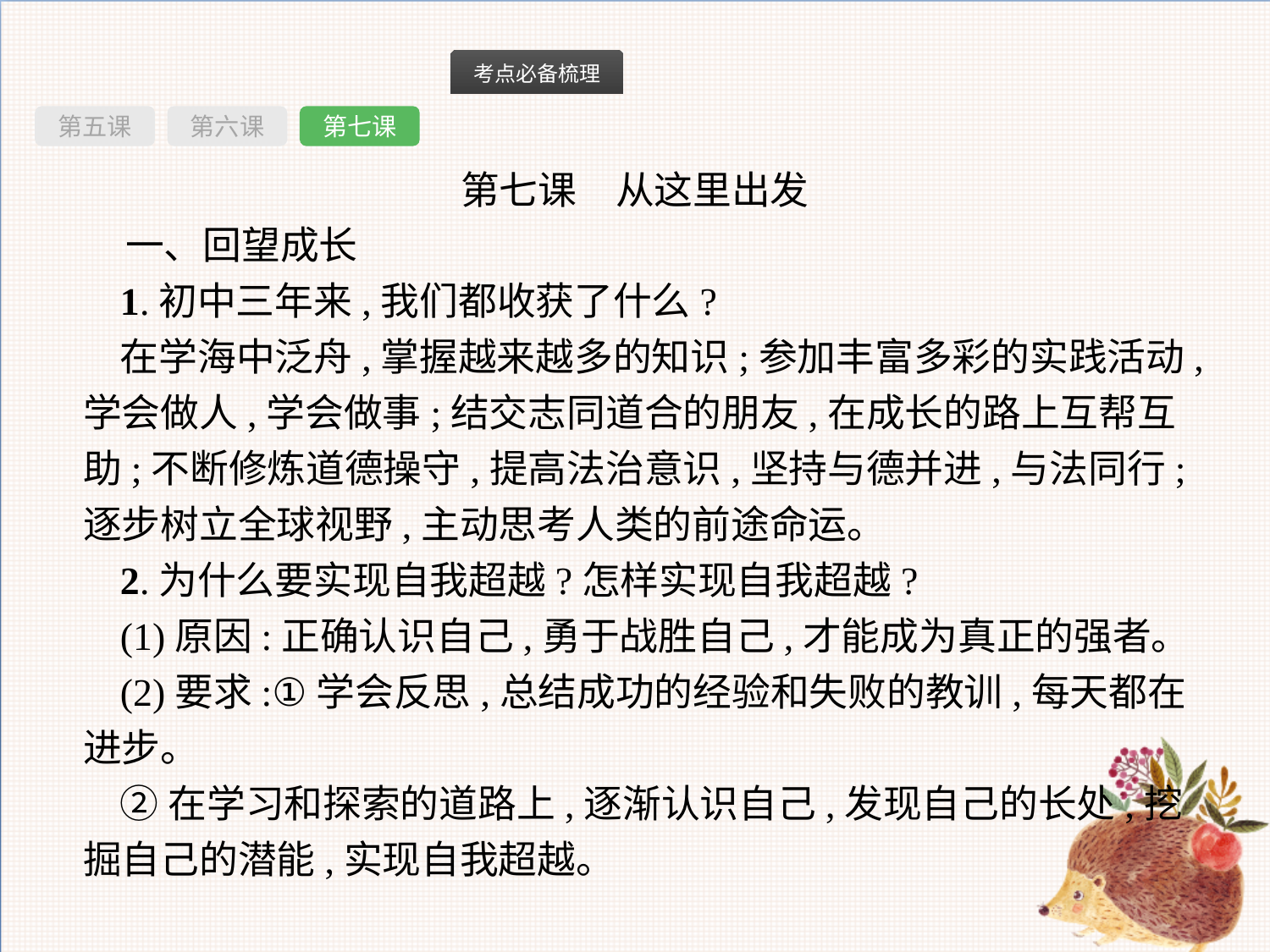

第五课
第六课
第七课
第七课　从这里出发
一、回望成长
1.初中三年来,我们都收获了什么?
在学海中泛舟,掌握越来越多的知识;参加丰富多彩的实践活动,学会做人,学会做事;结交志同道合的朋友,在成长的路上互帮互助;不断修炼道德操守,提高法治意识,坚持与德并进,与法同行;逐步树立全球视野,主动思考人类的前途命运。
2.为什么要实现自我超越?怎样实现自我超越?
(1)原因:正确认识自己,勇于战胜自己,才能成为真正的强者。
(2)要求:①学会反思,总结成功的经验和失败的教训,每天都在进步。
②在学习和探索的道路上,逐渐认识自己,发现自己的长处,挖掘自己的潜能,实现自我超越。